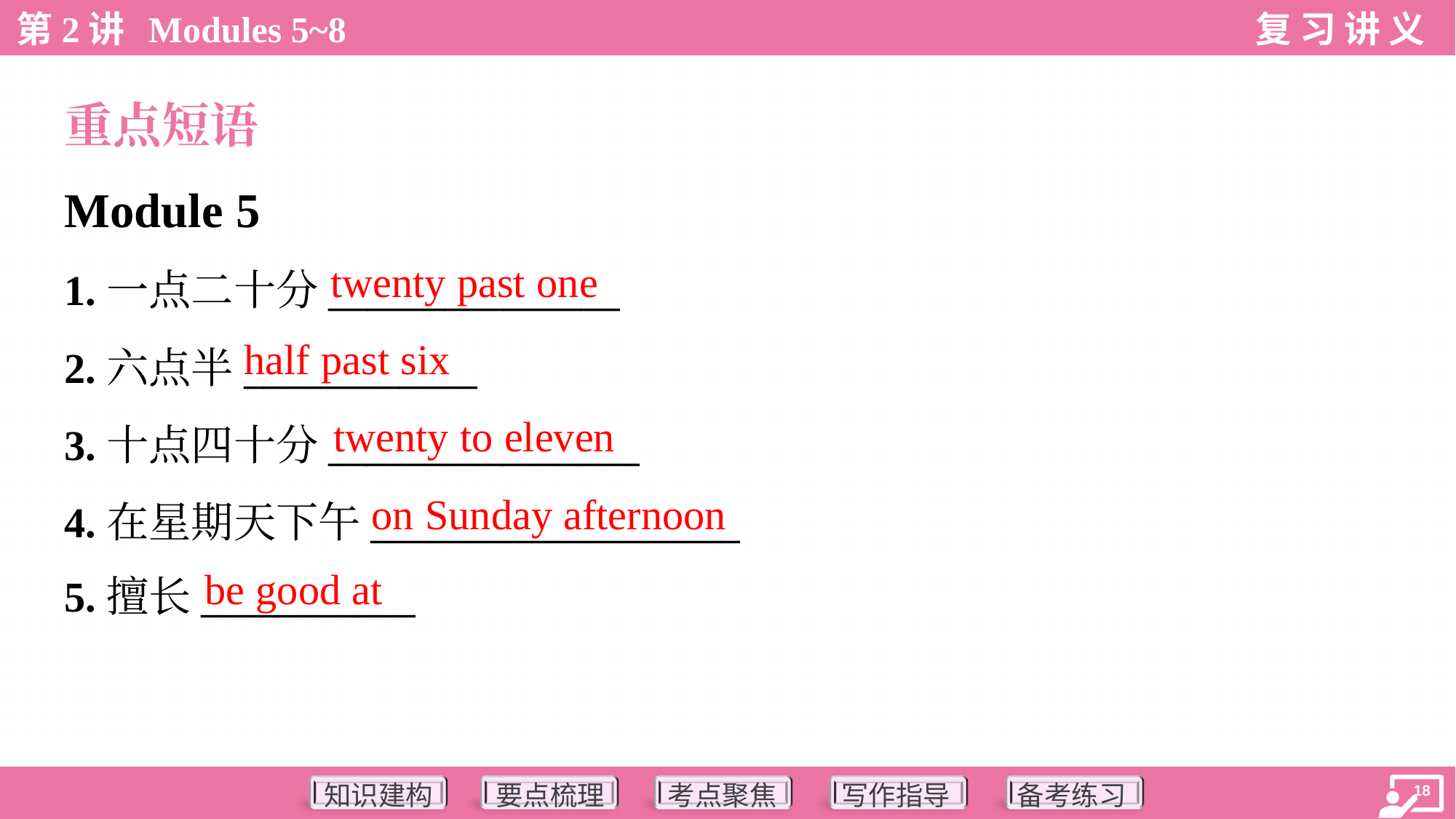

重点短语
Module 5
twenty past one
1.一点二十分_______________
2.六点半____________
3.十点四十分________________
4.在星期天下午___________________
5.擅长___________
half past six
twenty to eleven
on Sunday afternoon
be good at